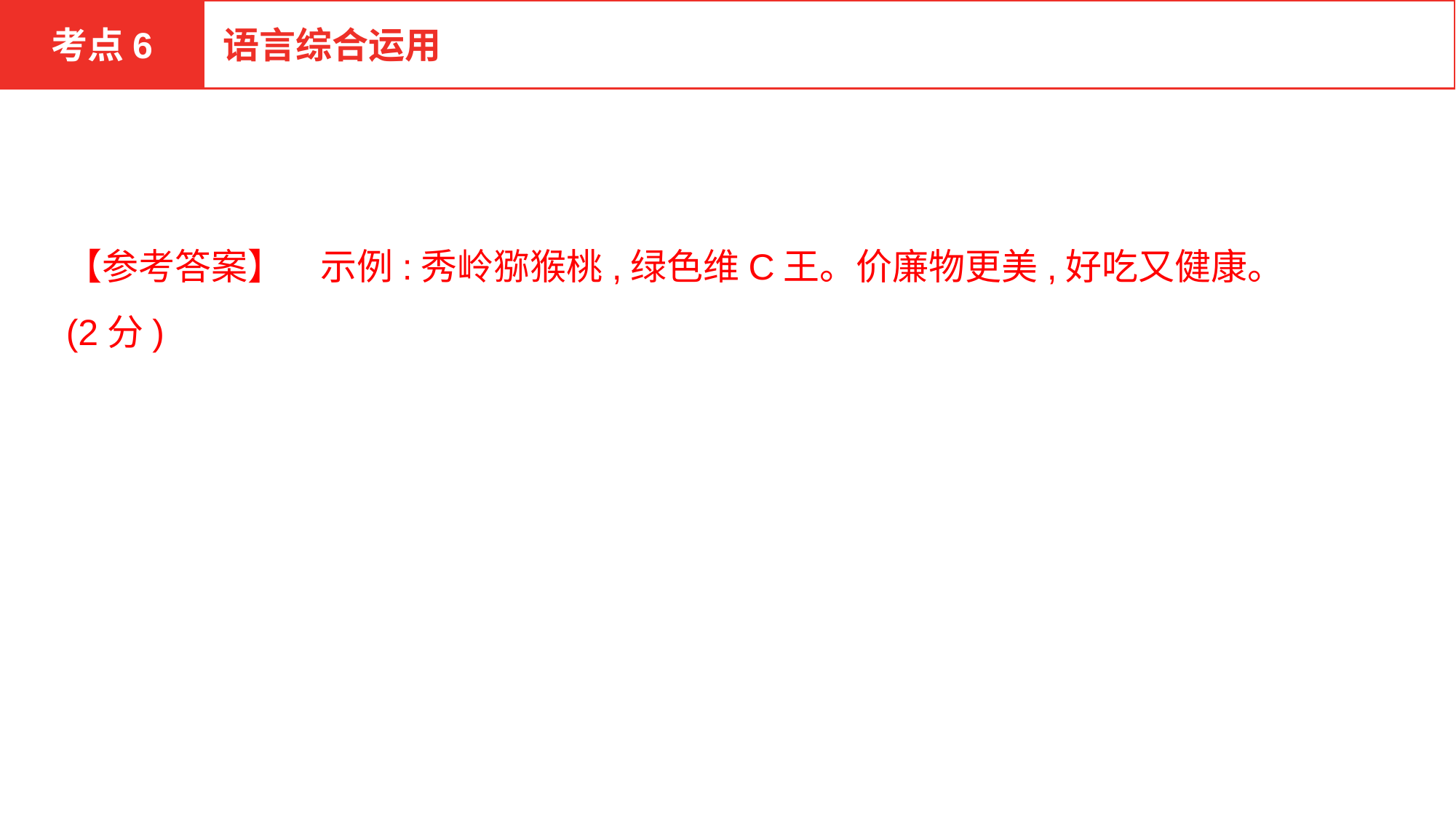

考点6
语言综合运用
【参考答案】　示例:秀岭猕猴桃,绿色维C王。价廉物更美,好吃又健康。(2分)